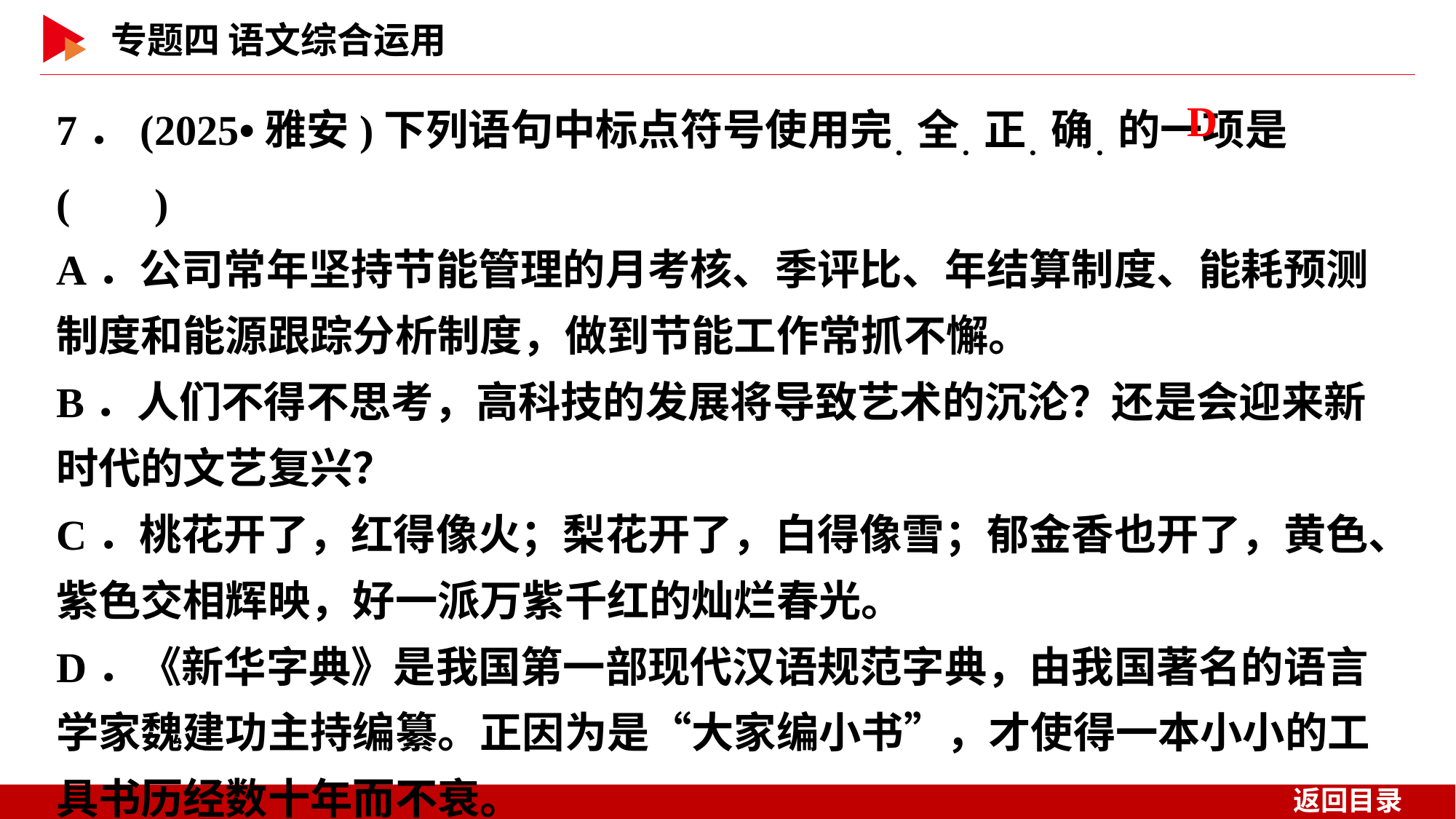

7．(2025•雅安)下列语句中标点符号使用完．全．正．确．的一项是(        )
A．公司常年坚持节能管理的月考核、季评比、年结算制度、能耗预测制度和能源跟踪分析制度，做到节能工作常抓不懈。
B．人们不得不思考，高科技的发展将导致艺术的沉沦？还是会迎来新时代的文艺复兴？
C．桃花开了，红得像火；梨花开了，白得像雪；郁金香也开了，黄色、紫色交相辉映，好一派万紫千红的灿烂春光。
D．《新华字典》是我国第一部现代汉语规范字典，由我国著名的语言学家魏建功主持编纂。正因为是“大家编小书”，才使得一本小小的工具书历经数十年而不衰。
   D